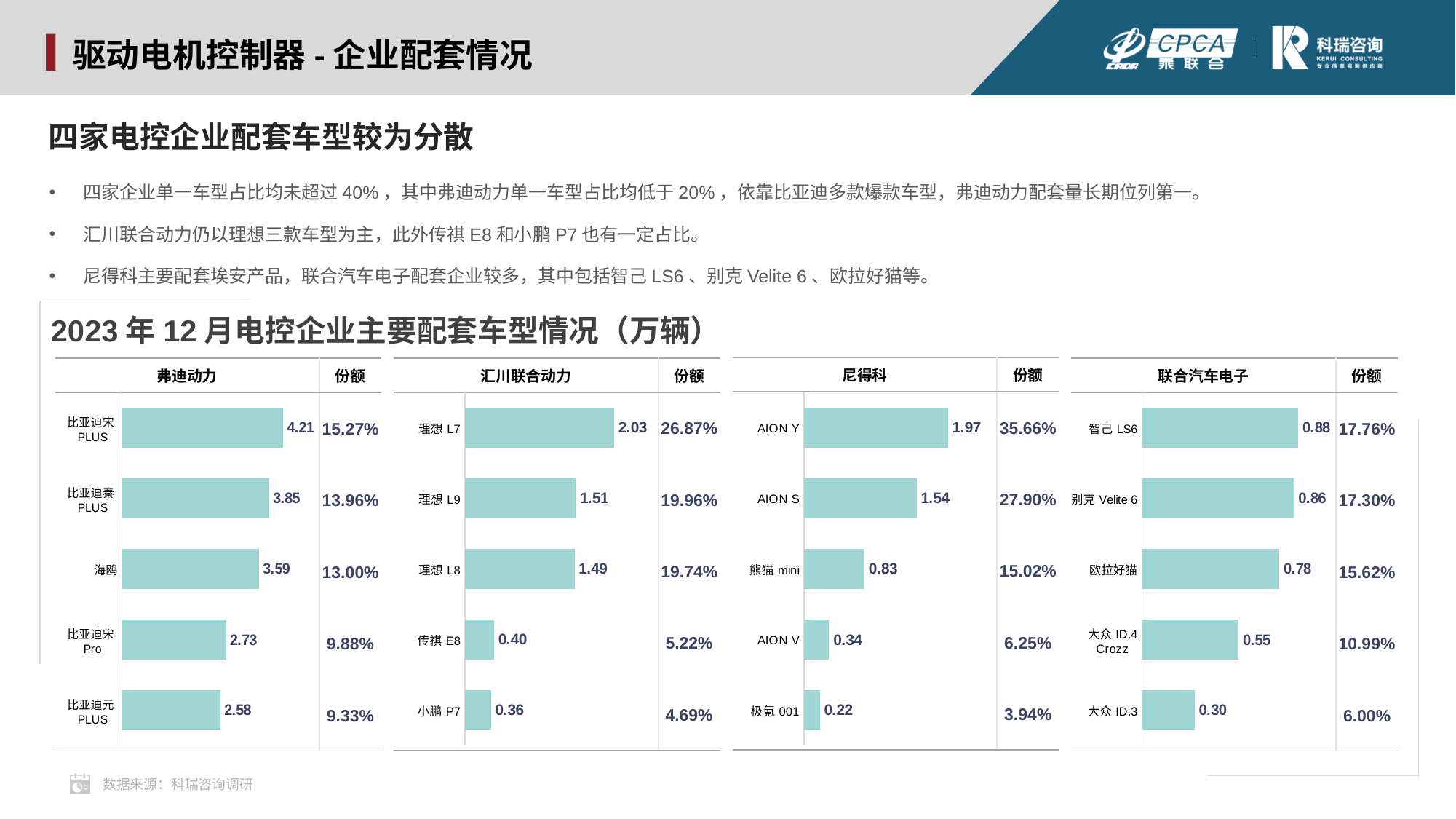

驱动电机控制器-企业配套情况
四家电控企业配套车型较为分散
四家企业单一车型占比均未超过40%，其中弗迪动力单一车型占比均低于20%，依靠比亚迪多款爆款车型，弗迪动力配套量长期位列第一。
汇川联合动力仍以理想三款车型为主，此外传祺E8和小鹏P7也有一定占比。
尼得科主要配套埃安产品，联合汽车电子配套企业较多，其中包括智己LS6、别克Velite 6、欧拉好猫等。
2023年12月电控企业主要配套车型情况（万辆）
| 尼得科 | 份额 |
| --- | --- |
|  | 35.66% |
|  | 27.90% |
|  | 15.02% |
|  | 6.25% |
|  | 3.94% |
| 汇川联合动力 | 份额 |
| --- | --- |
|  | 26.87% |
|  | 19.96% |
|  | 19.74% |
|  | 5.22% |
|  | 4.69% |
| 弗迪动力 | 份额 |
| --- | --- |
|  | 15.27% |
|  | 13.96% |
|  | 13.00% |
|  | 9.88% |
|  | 9.33% |
| 联合汽车电子 | 份额 |
| --- | --- |
|  | 17.76% |
|  | 17.30% |
|  | 15.62% |
|  | 10.99% |
|  | 6.00% |

### Chart

| Category | 2月 |
|---|---|
| 理想L7 | 2.0341 |
| 理想L9 | 1.5109 |
| 理想L8 | 1.4945 |
| 传祺E8 | 0.3952 |
| 小鹏P7 | 0.355 |

### Chart

| Category | 2月 |
|---|---|
| 比亚迪宋PLUS | 4.2142 |
| 比亚迪秦PLUS | 3.8518 |
| 海鸥 | 3.5871 |
| 比亚迪宋Pro | 2.7263 |
| 比亚迪元PLUS | 2.5763 |

### Chart

| Category | 1月 |
|---|---|
| AION Y | 1.9676 |
| AION S | 1.5393 |
| 熊猫mini | 0.8288 |
| AION V | 0.3449 |
| 极氪001 | 0.2174 |

### Chart

| Category | 2月 |
|---|---|
| 智己LS6 | 0.8818 |
| 别克Velite 6 | 0.8588 |
| 欧拉好猫 | 0.7754 |
| 大众ID.4 Crozz | 0.5457 |
| 大众ID.3 | 0.298 |
数据来源：科瑞咨询调研